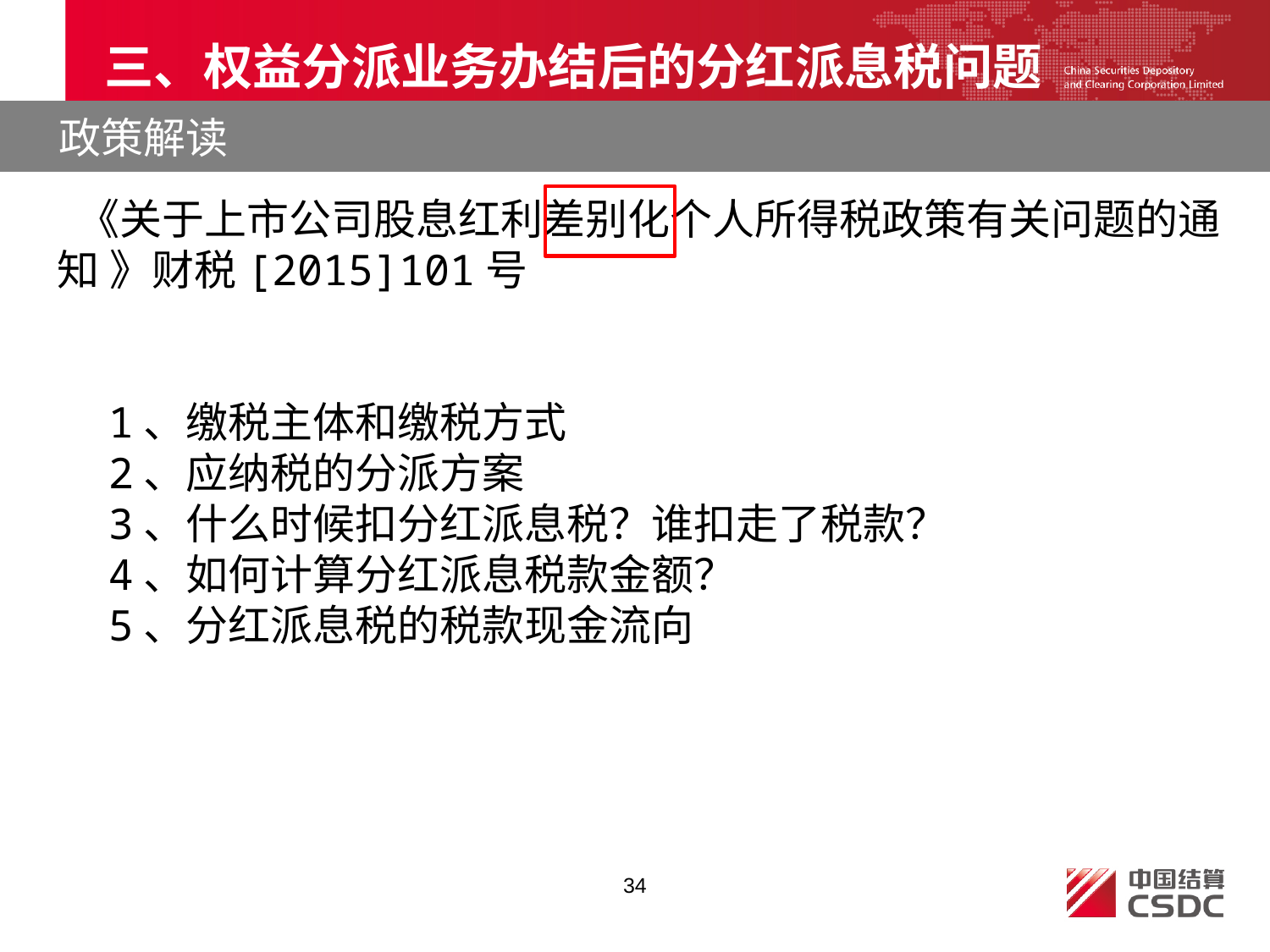

# 三、权益分派业务办结后的分红派息税问题
    政策解读
 《关于上市公司股息红利差别化个人所得税政策有关问题的通知 》财税[2015]101号

  1、缴税主体和缴税方式
  2、应纳税的分派方案
  3、什么时候扣分红派息税？谁扣走了税款？
  4、如何计算分红派息税款金额？
  5、分红派息税的税款现金流向

34